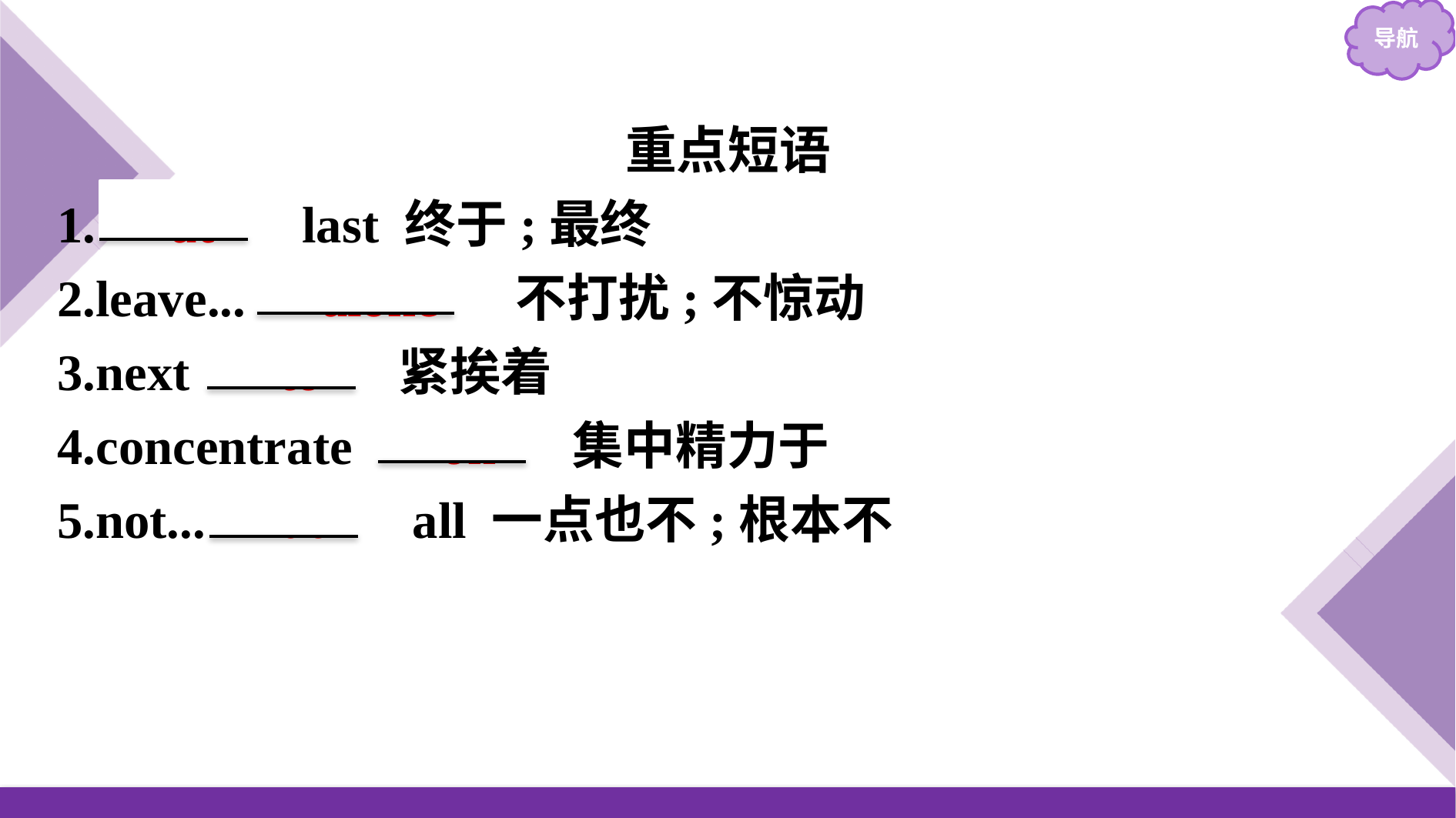

重点短语
1.　at　 last 终于;最终
2.leave...　alone　 不打扰;不惊动
3.next 　to　 紧挨着
4.concentrate 　on　 集中精力于
5.not...　at　 all 一点也不;根本不